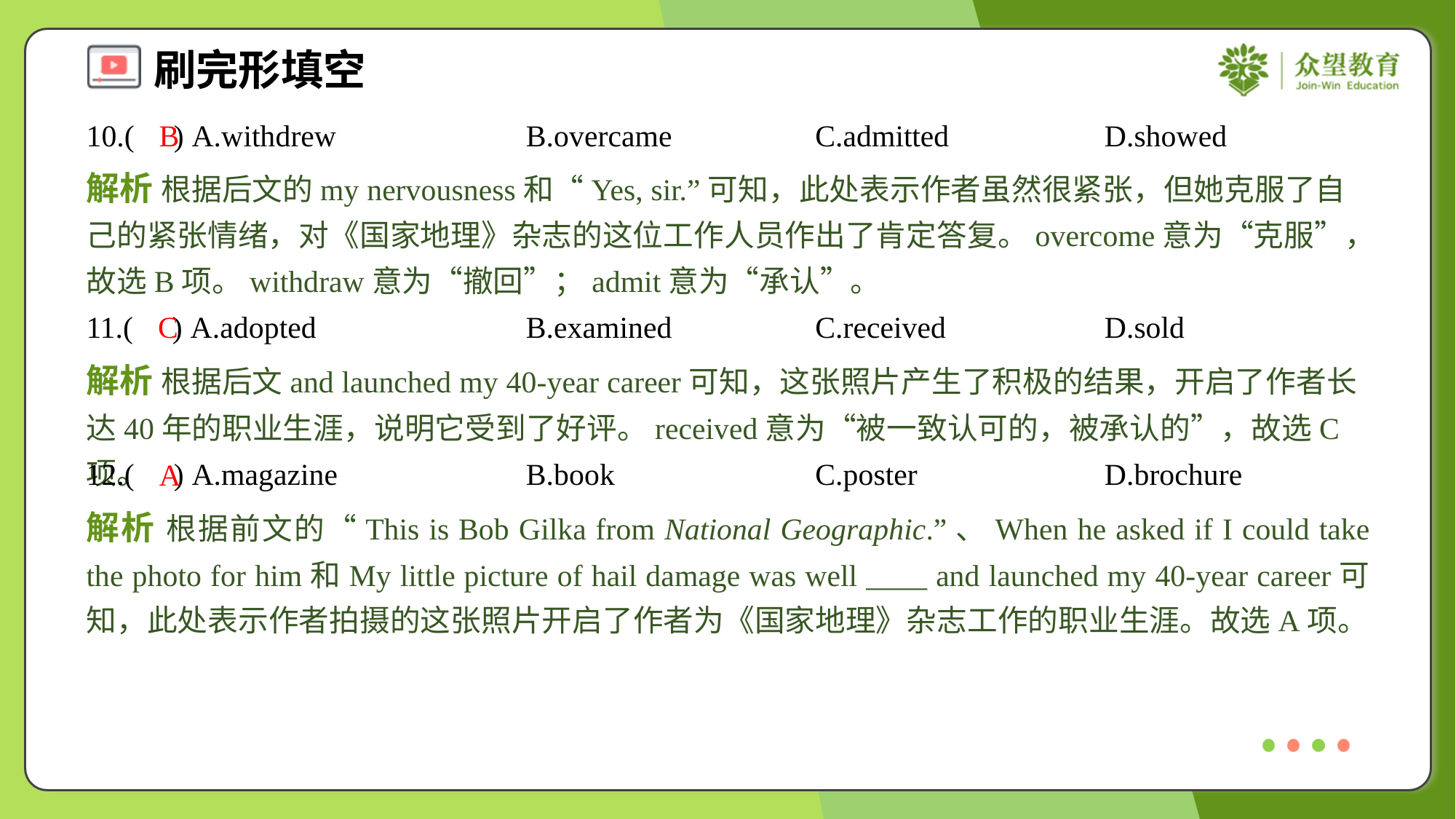

10.(     ) A.withdrew	B.overcame	C.admitted	D.showed
B
解析 根据后文的my nervousness和“Yes, sir.”可知，此处表示作者虽然很紧张，但她克服了自己的紧张情绪，对《国家地理》杂志的这位工作人员作出了肯定答复。overcome意为“克服”，故选B项。withdraw意为“撤回”；admit意为“承认”。
11.(     ) A.adopted	B.examined	C.received	D.sold
C
解析 根据后文and launched my 40-year career可知，这张照片产生了积极的结果，开启了作者长达40年的职业生涯，说明它受到了好评。received意为“被一致认可的，被承认的”，故选C项。
12.(     ) A.magazine	B.book	C.poster	D.brochure
A
解析 根据前文的“This is Bob Gilka from National Geographic.”、When he asked if I could take the photo for him和My little picture of hail damage was well ____ and launched my 40-year career可知，此处表示作者拍摄的这张照片开启了作者为《国家地理》杂志工作的职业生涯。故选A项。